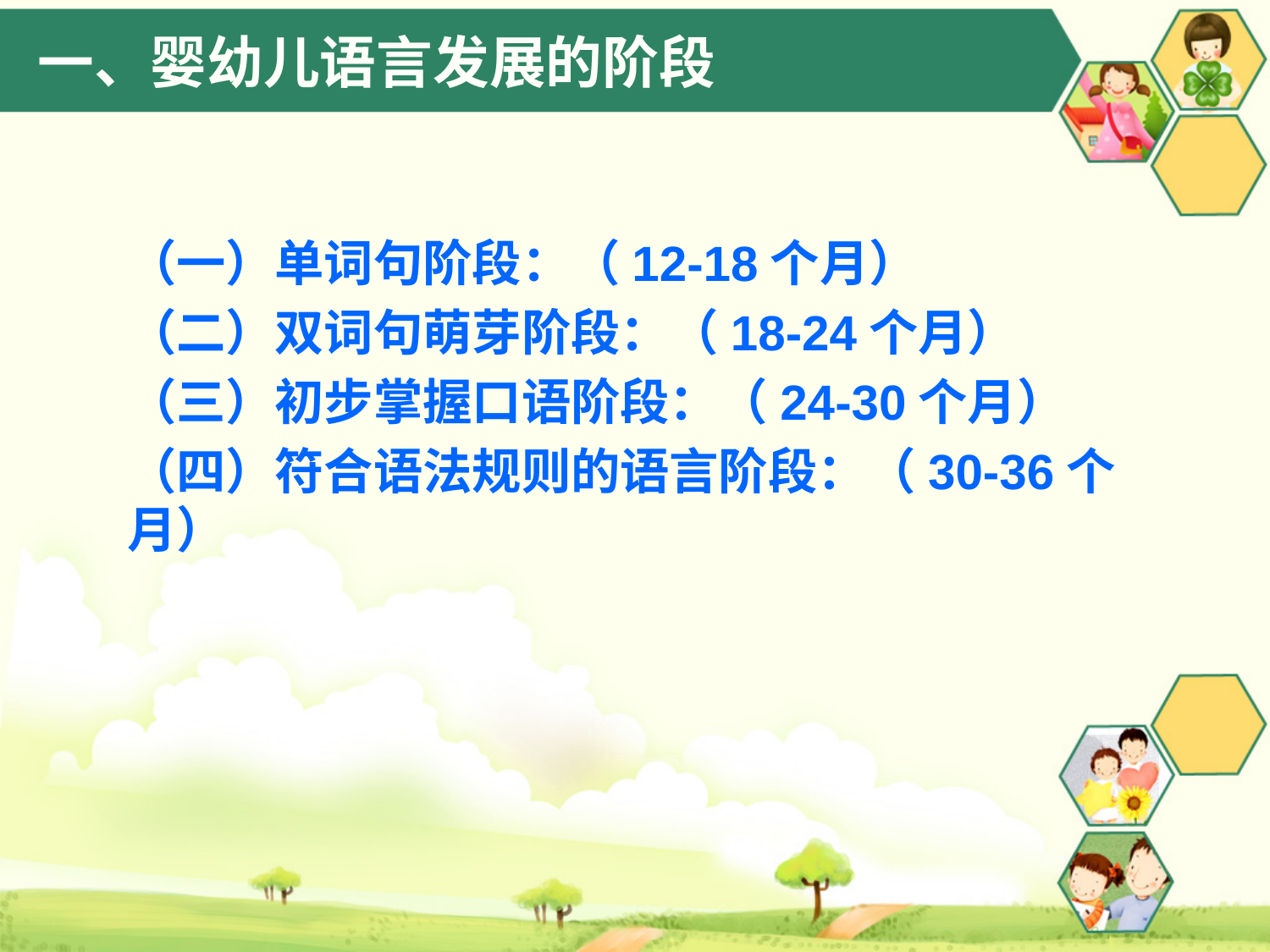

# 一、婴幼儿语言发展的阶段
（一）单词句阶段：（12-18个月）
（二）双词句萌芽阶段：（18-24个月）
（三）初步掌握口语阶段：（24-30个月）
（四）符合语法规则的语言阶段：（30-36个月）